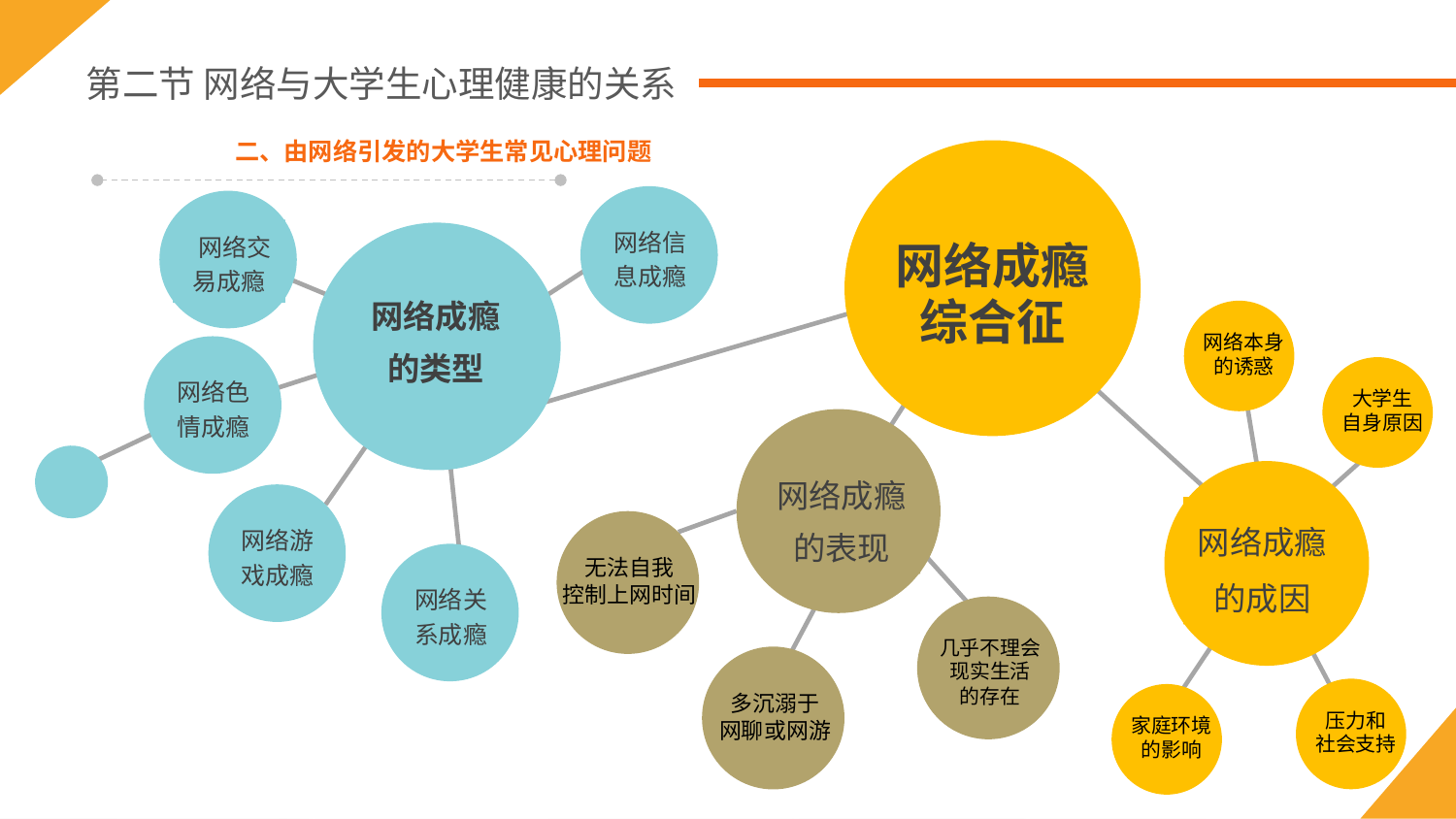

第二节 网络与大学生心理健康的关系
二、由网络引发的大学生常见心理问题

网络成瘾
综合征
网络成瘾
的成因

网络信
息成瘾

 网络交
易成瘾

网络成瘾
的类型

网络本身
的诱惑

网络色
情成瘾

大学生
自身原因

网络成瘾
的表现

网络游
戏成瘾

网络关
系成瘾
无法自我
控制上网时间

几乎不理会
现实生活
的存在

压力和
社会支持
多沉溺于
网聊或网游

家庭环境
的影响